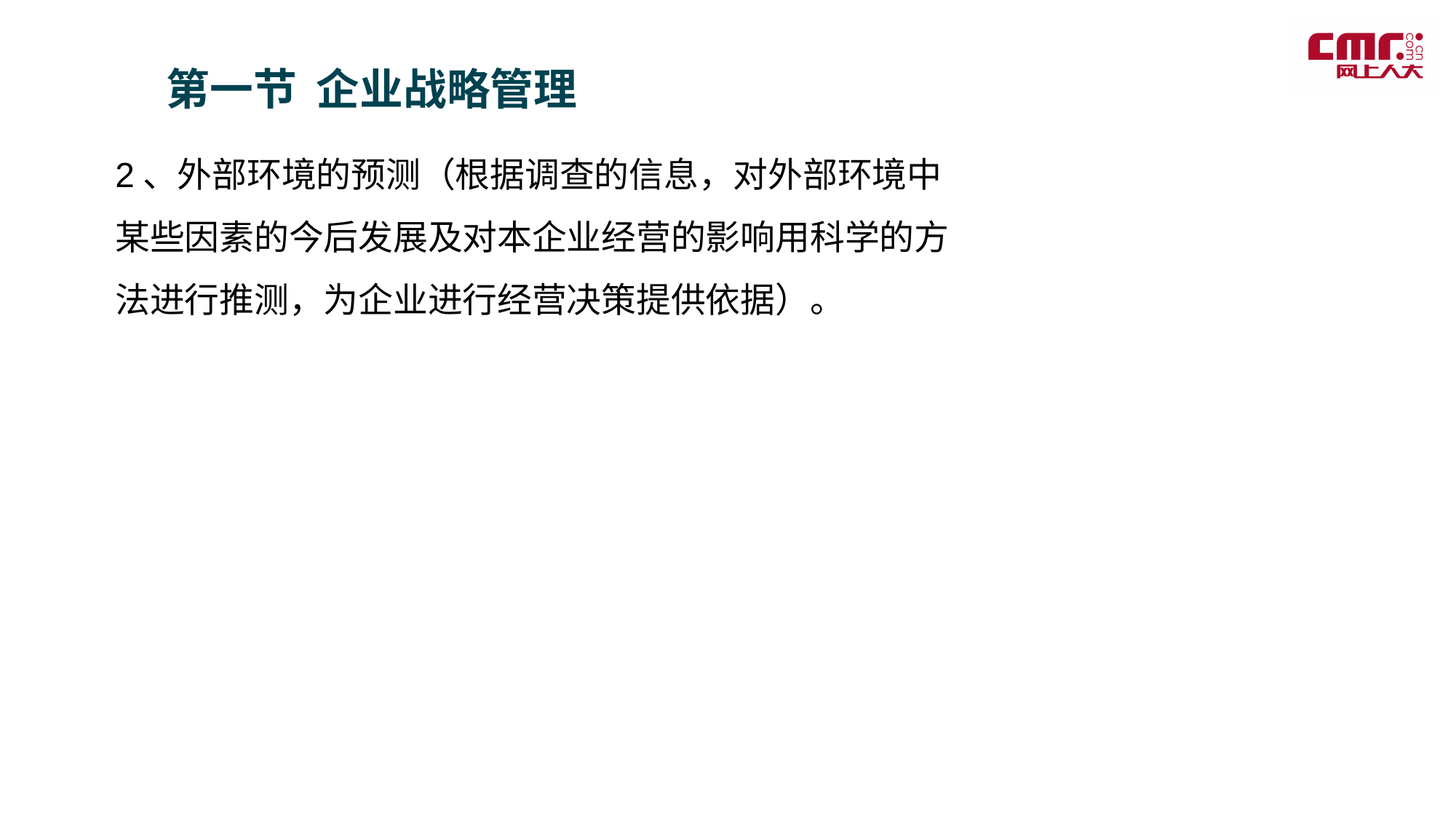

第一节  企业战略管理
2、外部环境的预测（根据调查的信息，对外部环境中某些因素的今后发展及对本企业经营的影响用科学的方法进行推测，为企业进行经营决策提供依据）。